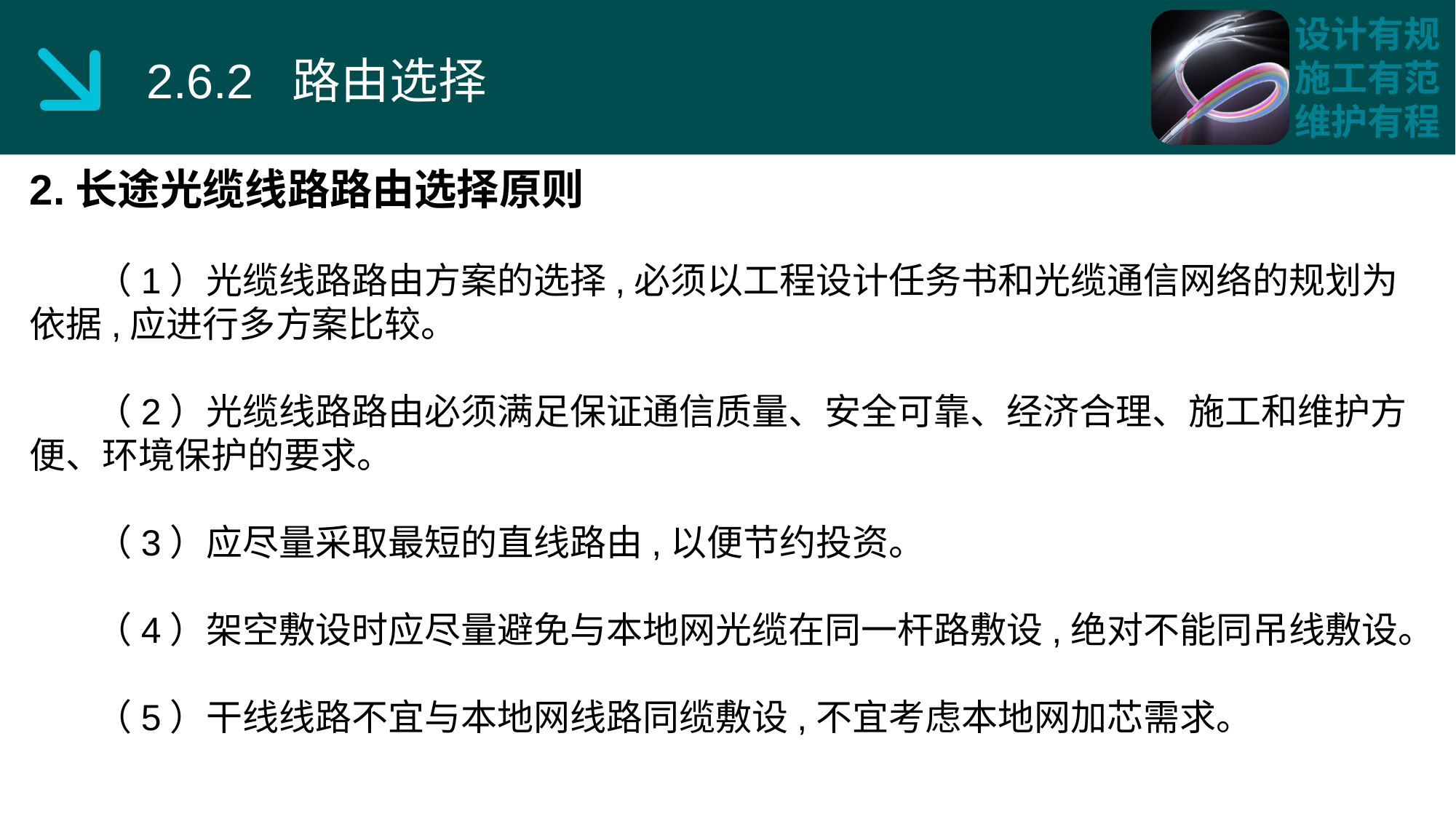

2.6.2  路由选择

2.长途光缆线路路由选择原则

       （1）光缆线路路由方案的选择,必须以工程设计任务书和光缆通信网络的规划为依据,应进行多方案比较。

       （2）光缆线路路由必须满足保证通信质量、安全可靠、经济合理、施工和维护方便、环境保护的要求。

       （3）应尽量采取最短的直线路由,以便节约投资。

       （4）架空敷设时应尽量避免与本地网光缆在同一杆路敷设,绝对不能同吊线敷设。

       （5）干线线路不宜与本地网线路同缆敷设,不宜考虑本地网加芯需求。